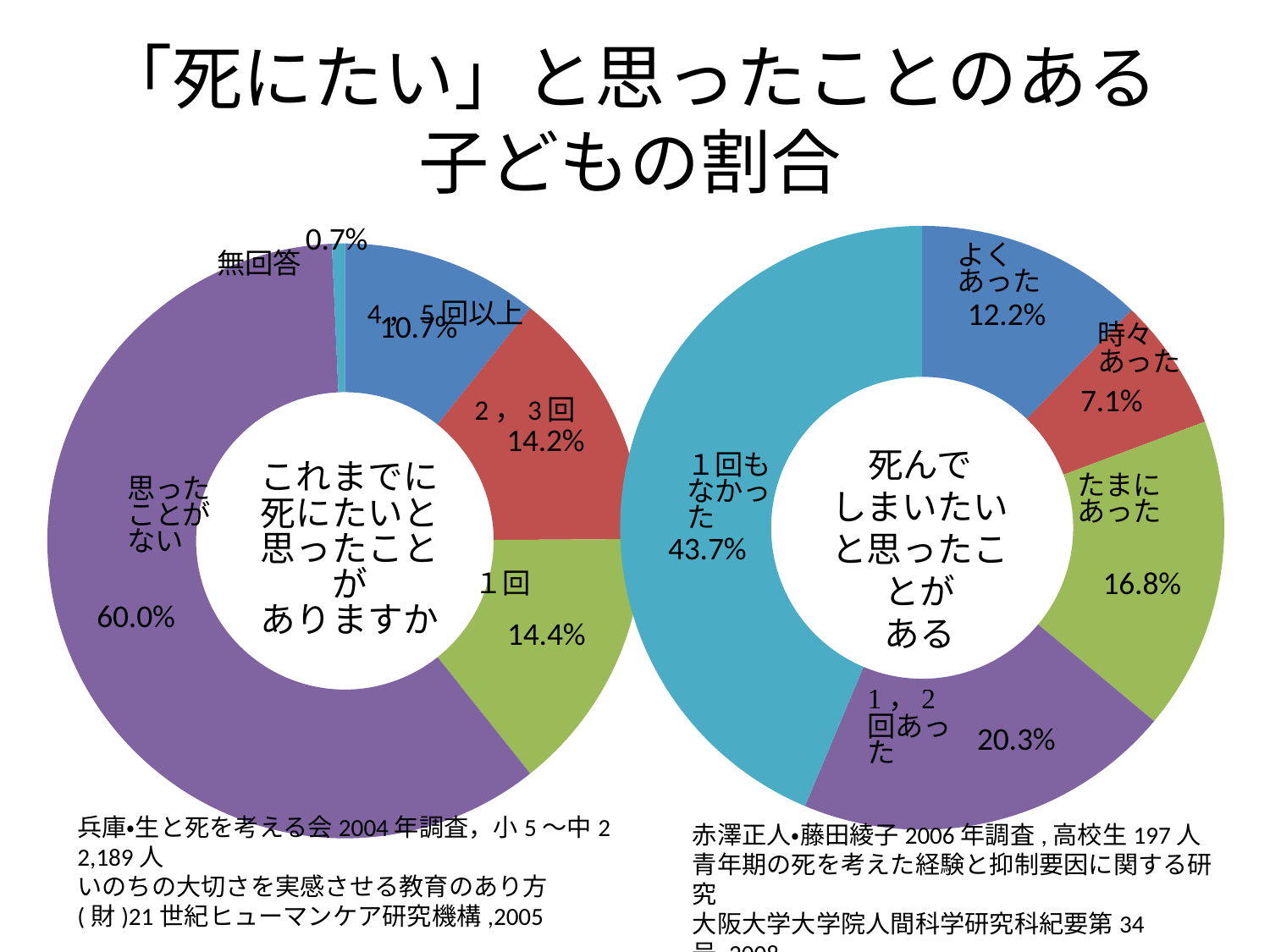

# 「死にたい」と思ったことのある 子どもの割合

### Chart

| Category |  |
|---|---|
| よくあった | 0.122 |
| ときどきあった | 0.071 |
| たまにあった | 0.168 |
| 1,2回あった | 0.203 |
| 1回もなかった | 0.437 |

### Chart

| Category |  |
|---|---|
| 4,5回以上 | 0.107 |
| 2,3回 | 0.142 |
| １回 | 0.144 |
| 思ったことがない | 0.6 |
| 無回答 | 0.007 |
死んで
しまいたいと思ったことが
ある
兵庫・生と死を考える会2004年調査，小5～中2 2,189人
いのちの大切さを実感させる教育のあり方
(財)21世紀ヒューマンケア研究機構,2005
赤澤正人・藤田綾子2006年調査,高校生197人
青年期の死を考えた経験と抑制要因に関する研究
大阪大学大学院人間科学研究科紀要第34号,2008